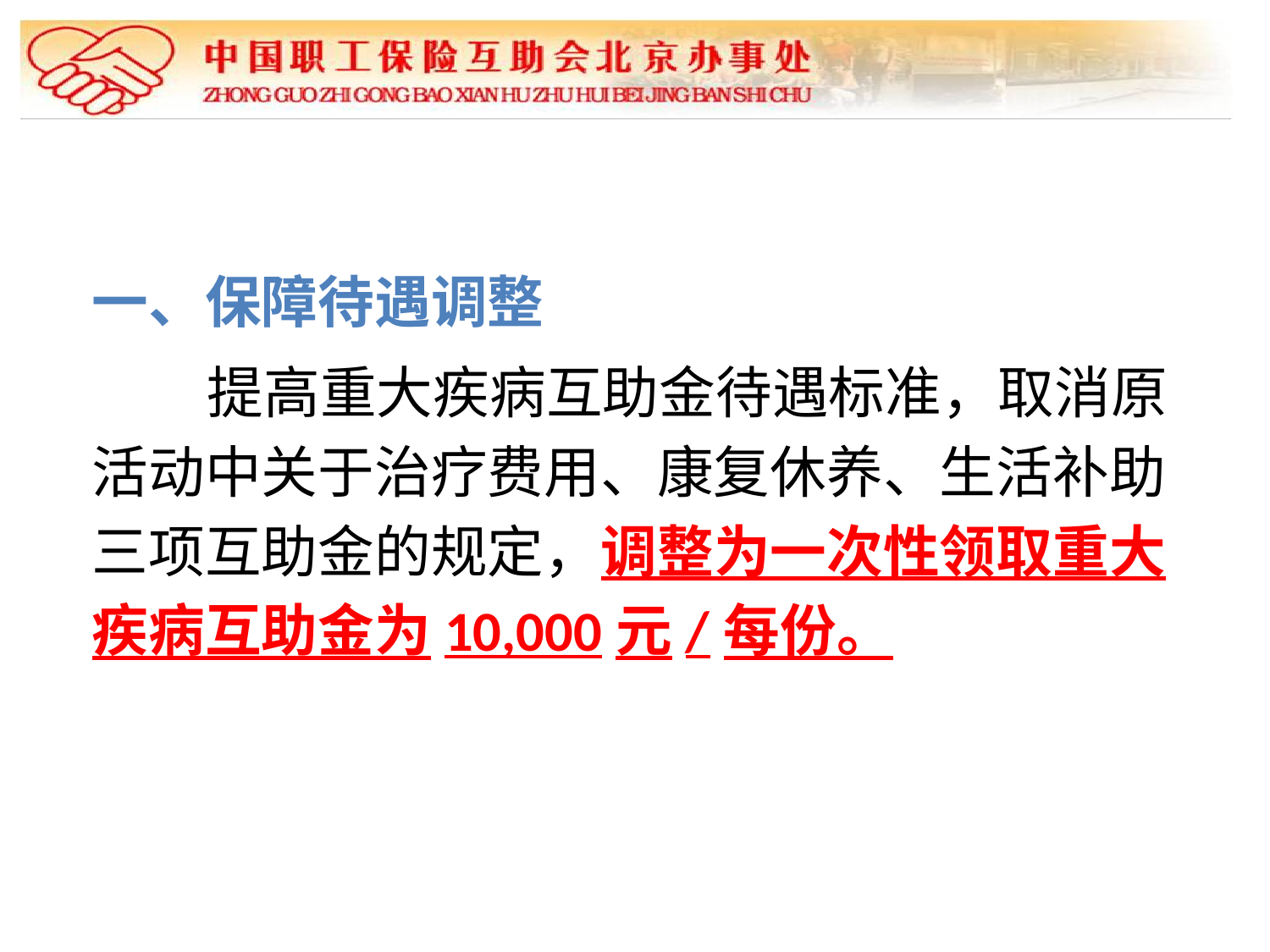

一、保障待遇调整
        提高重大疾病互助金待遇标准，取消原活动中关于治疗费用、康复休养、生活补助三项互助金的规定，调整为一次性领取重大疾病互助金为10,000元/每份。